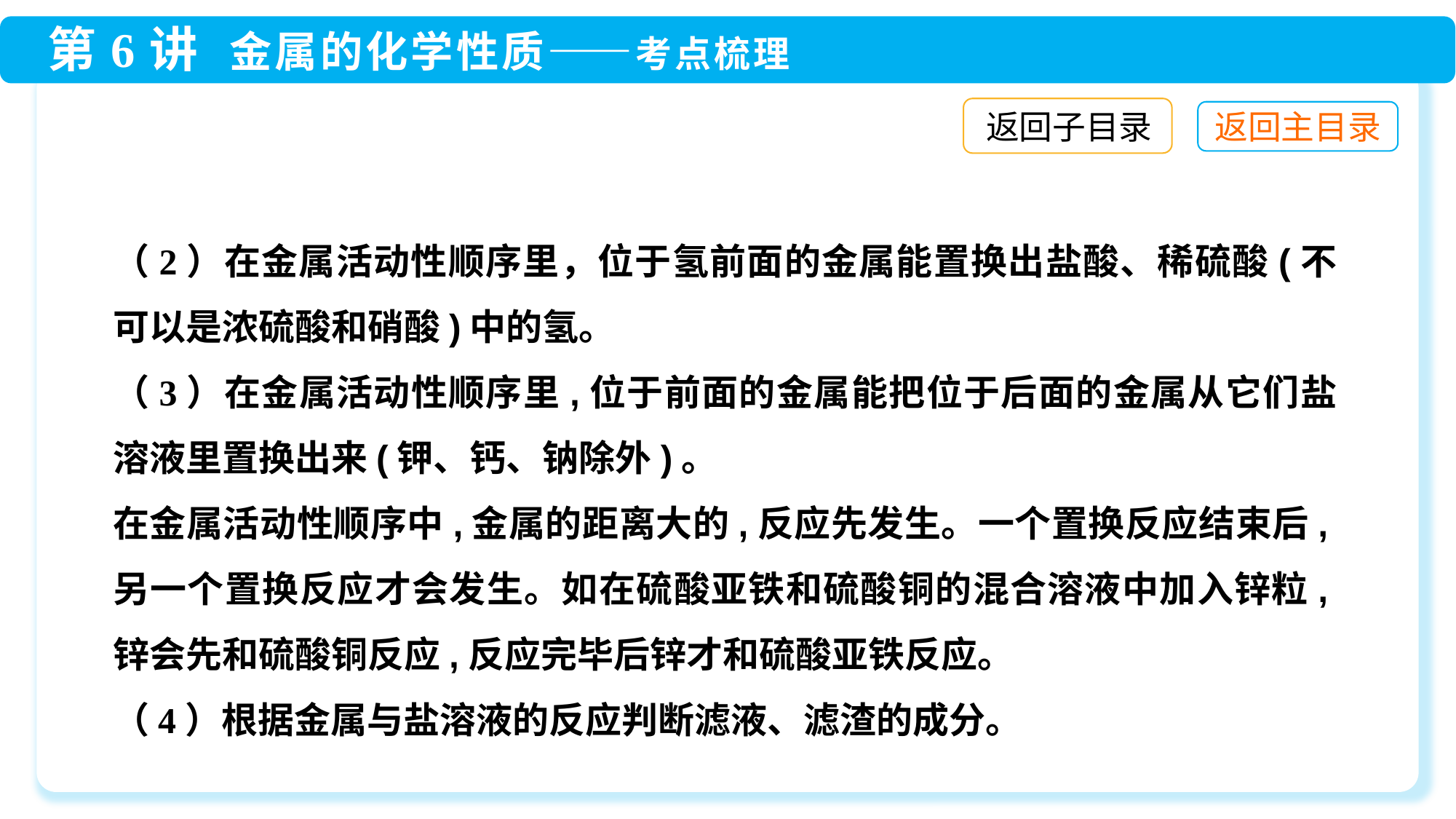

返回子目录
（2）在金属活动性顺序里，位于氢前面的金属能置换出盐酸、稀硫酸(不可以是浓硫酸和硝酸)中的氢。
（3）在金属活动性顺序里,位于前面的金属能把位于后面的金属从它们盐溶液里置换出来(钾、钙、钠除外)。
在金属活动性顺序中,金属的距离大的,反应先发生。一个置换反应结束后,另一个置换反应才会发生。如在硫酸亚铁和硫酸铜的混合溶液中加入锌粒,锌会先和硫酸铜反应,反应完毕后锌才和硫酸亚铁反应。
（4）根据金属与盐溶液的反应判断滤液、滤渣的成分。